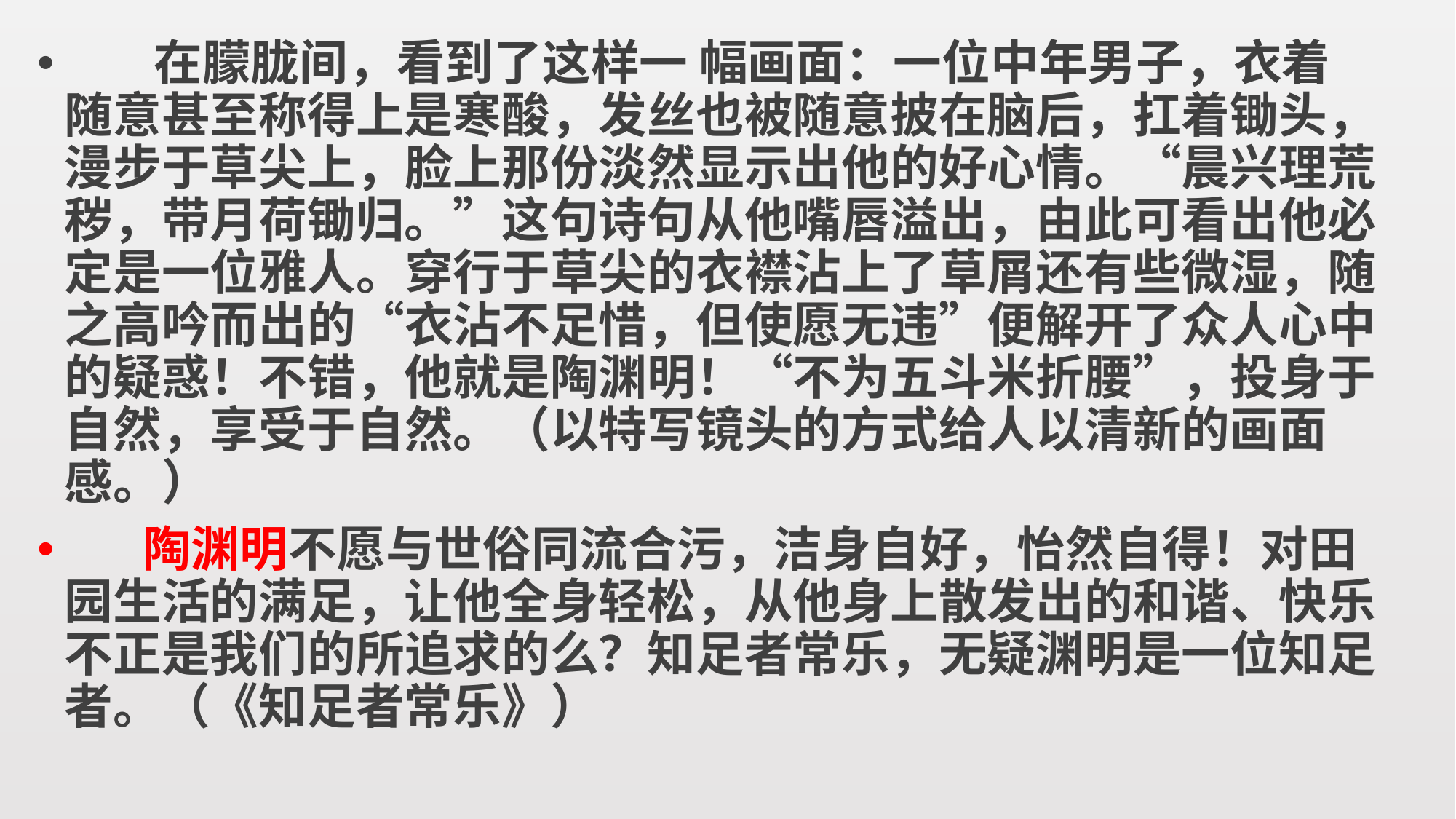

在朦胧间，看到了这样一 幅画面：一位中年男子，衣着随意甚至称得上是寒酸，发丝也被随意披在脑后，扛着锄头，漫步于草尖上，脸上那份淡然显示出他的好心情。“晨兴理荒秽，带月荷锄归。”这句诗句从他嘴唇溢出，由此可看出他必定是一位雅人。穿行于草尖的衣襟沾上了草屑还有些微湿，随之高吟而出的“衣沾不足惜，但使愿无违”便解开了众人心中的疑惑！不错，他就是陶渊明！“不为五斗米折腰”，投身于自然，享受于自然。（以特写镜头的方式给人以清新的画面感。）
      陶渊明不愿与世俗同流合污，洁身自好，怡然自得！对田园生活的满足，让他全身轻松，从他身上散发出的和谐、快乐不正是我们的所追求的么？知足者常乐，无疑渊明是一位知足者。（《知足者常乐》）